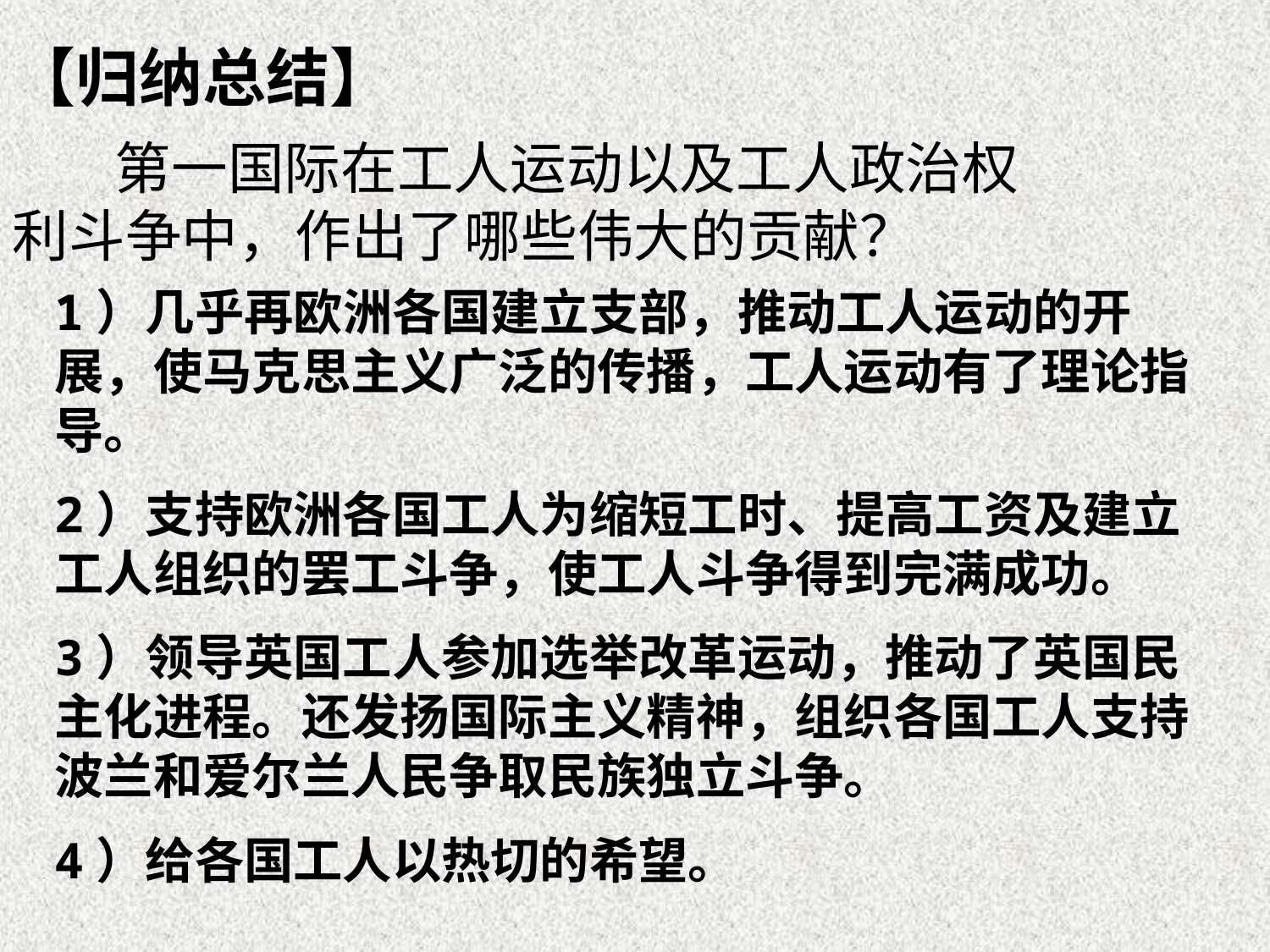

【归纳总结】
       第一国际在工人运动以及工人政治权利斗争中，作出了哪些伟大的贡献？
1）几乎再欧洲各国建立支部，推动工人运动的开展，使马克思主义广泛的传播，工人运动有了理论指导。
2）支持欧洲各国工人为缩短工时、提高工资及建立工人组织的罢工斗争，使工人斗争得到完满成功。
3）领导英国工人参加选举改革运动，推动了英国民主化进程。还发扬国际主义精神，组织各国工人支持波兰和爱尔兰人民争取民族独立斗争。
4）给各国工人以热切的希望。